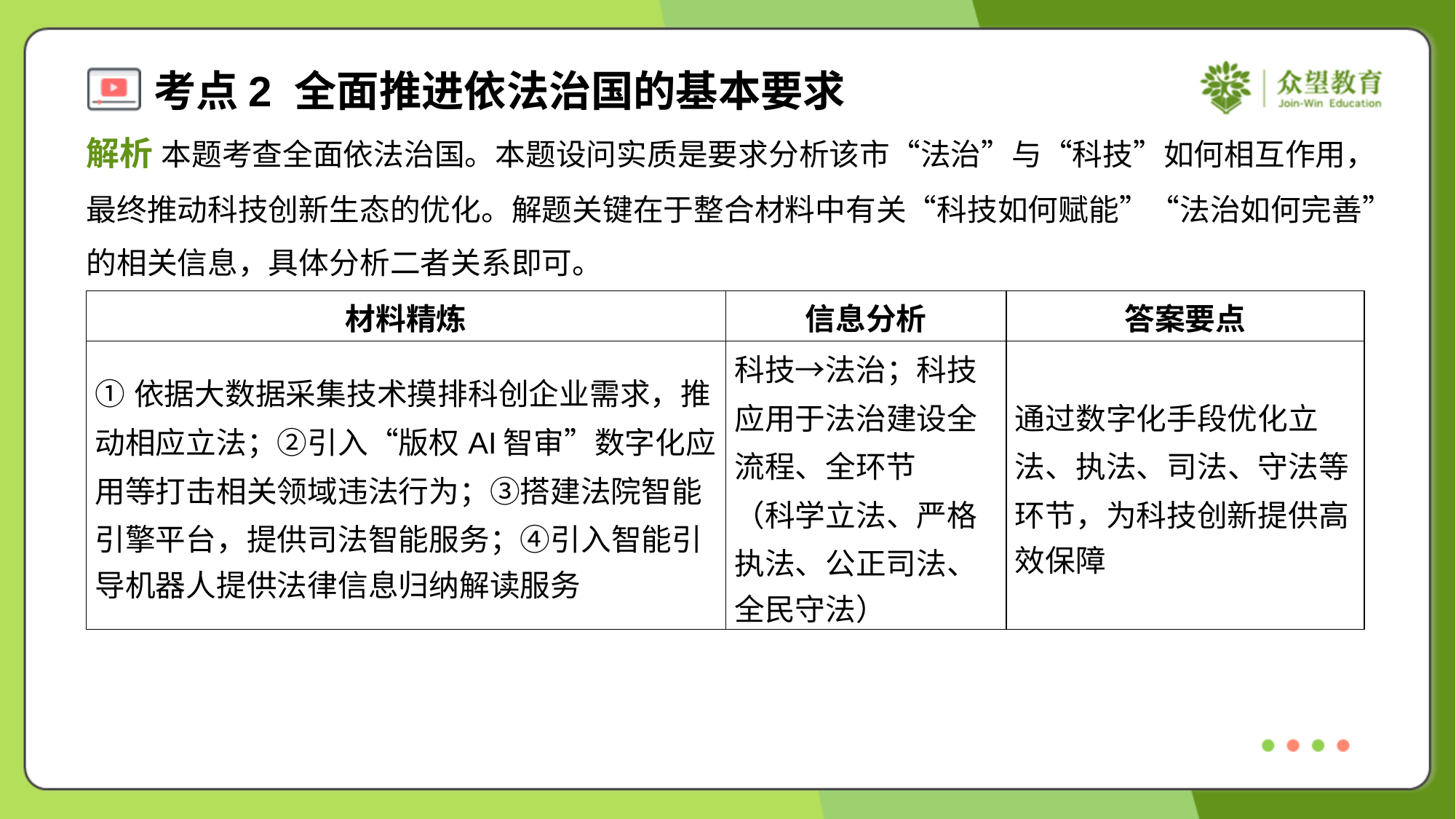

解析 本题考查全面依法治国。本题设问实质是要求分析该市“法治”与“科技”如何相互作用，
最终推动科技创新生态的优化。解题关键在于整合材料中有关“科技如何赋能”“法治如何完善”
的相关信息，具体分析二者关系即可。
| 材料精炼 | 信息分析 | 答案要点 |
| --- | --- | --- |
| ①依据大数据采集技术摸排科创企业需求，推 动相应立法；②引入“版权AI智审”数字化应 用等打击相关领域违法行为；③搭建法院智能 引擎平台，提供司法智能服务；④引入智能引 导机器人提供法律信息归纳解读服务 | 科技→法治；科技 应用于法治建设全 流程、全环节 （科学立法、严格 执法、公正司法、 全民守法） | 通过数字化手段优化立 法、执法、司法、守法等 环节，为科技创新提供高 效保障 |